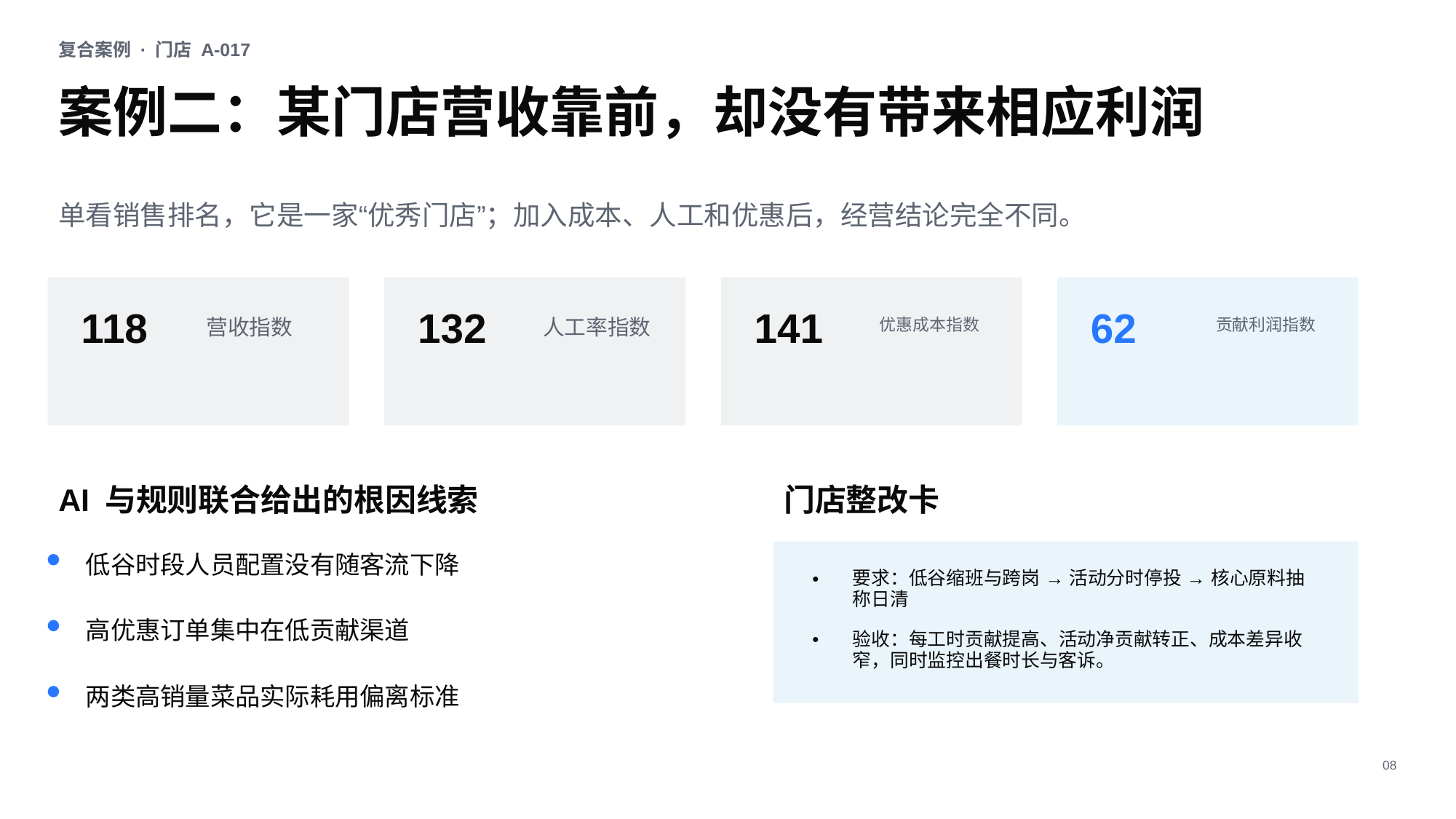

复合案例 · 门店 A-017
案例二：某门店营收靠前，却没有带来相应利润
单看销售排名，它是一家“优秀门店”；加入成本、人工和优惠后，经营结论完全不同。

118
132
141
62
营收指数
人工率指数
优惠成本指数
贡献利润指数
AI 与规则联合给出的根因线索
门店整改卡

低谷时段人员配置没有随客流下降

要求：低谷缩班与跨岗 → 活动分时停投 → 核心原料抽称日清

验收：每工时贡献提高、活动净贡献转正、成本差异收窄，同时监控出餐时长与客诉。
高优惠订单集中在低贡献渠道

两类高销量菜品实际耗用偏离标准

08